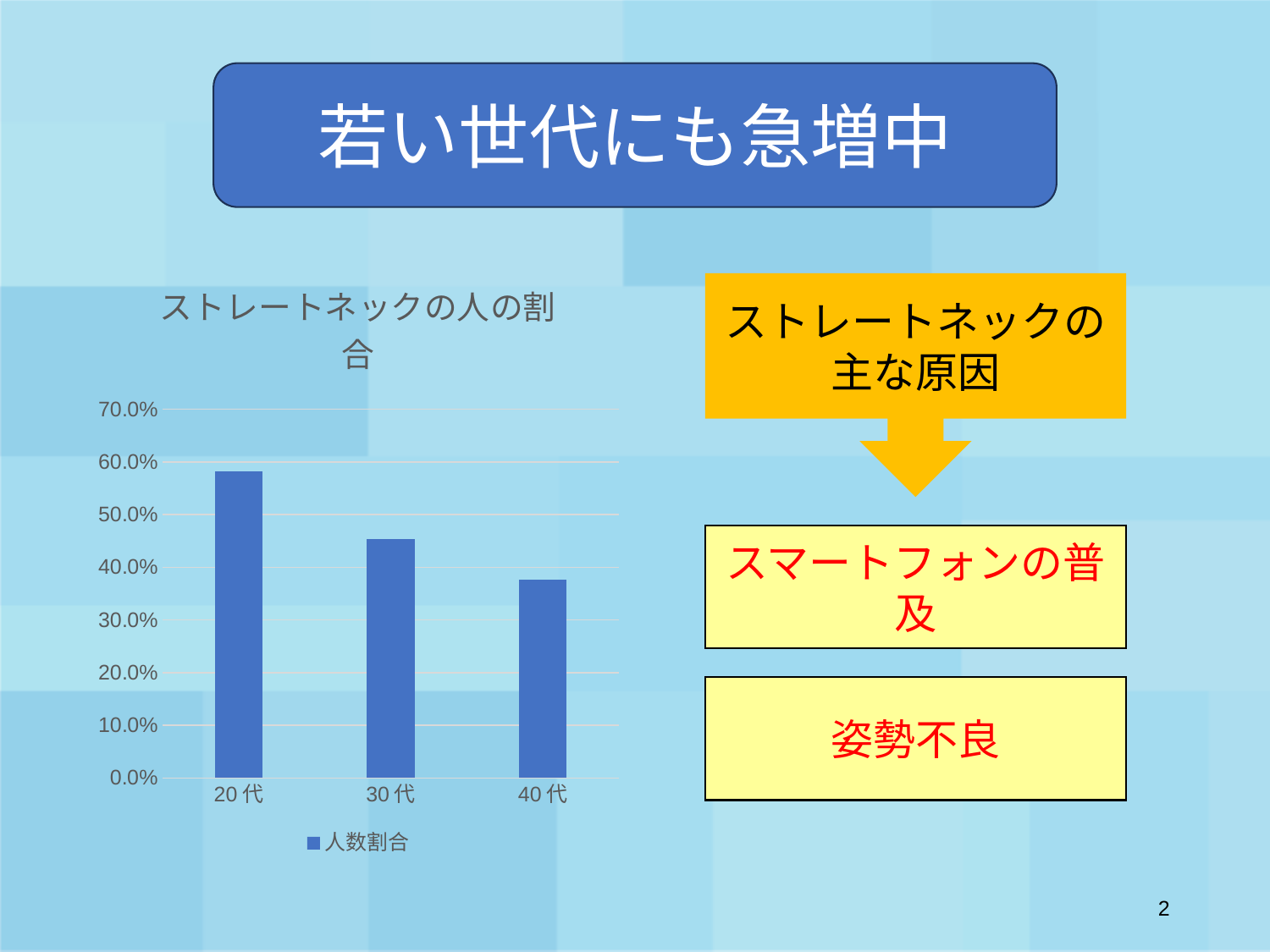

若い世代にも急増中

### Chart: ストレートネックの人の割合

| Category | 人数割合 |
|---|---|
| 20代 | 0.582 |
| 30代 | 0.454 |
| 40代 | 0.377 |
ストレートネックの
主な原因
スマートフォンの普及
姿勢不良
2